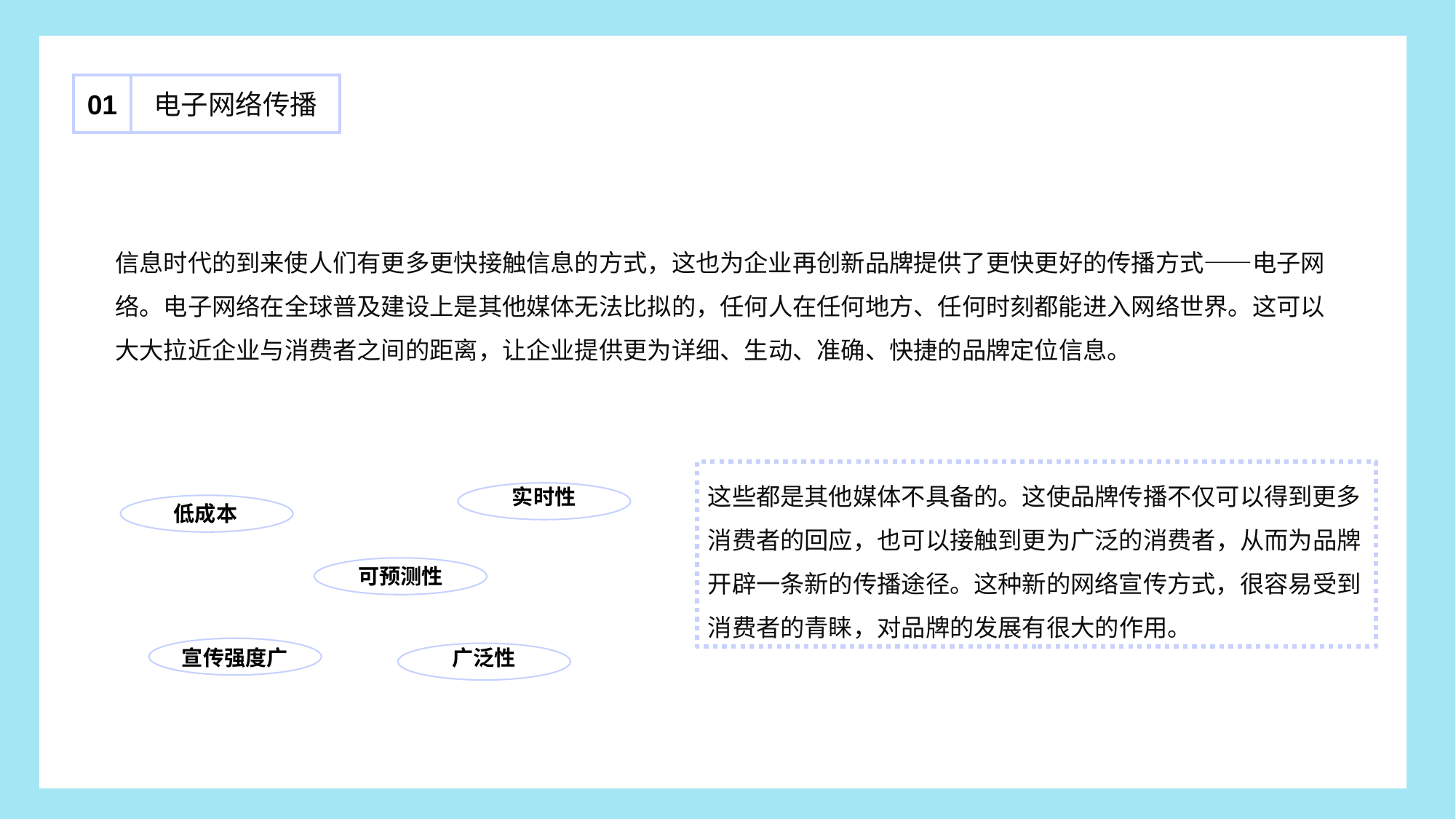

电子网络传播
01
信息时代的到来使人们有更多更快接触信息的方式，这也为企业再创新品牌提供了更快更好的传播方式——电子网络。电子网络在全球普及建设上是其他媒体无法比拟的，任何人在任何地方、任何时刻都能进入网络世界。这可以大大拉近企业与消费者之间的距离，让企业提供更为详细、生动、准确、快捷的品牌定位信息。
这些都是其他媒体不具备的。这使品牌传播不仅可以得到更多消费者的回应，也可以接触到更为广泛的消费者，从而为品牌开辟一条新的传播途径。这种新的网络宣传方式，很容易受到消费者的青睐，对品牌的发展有很大的作用。
实时性

实时性

低成本

可预测性

宣传强度广
广泛性

广泛性